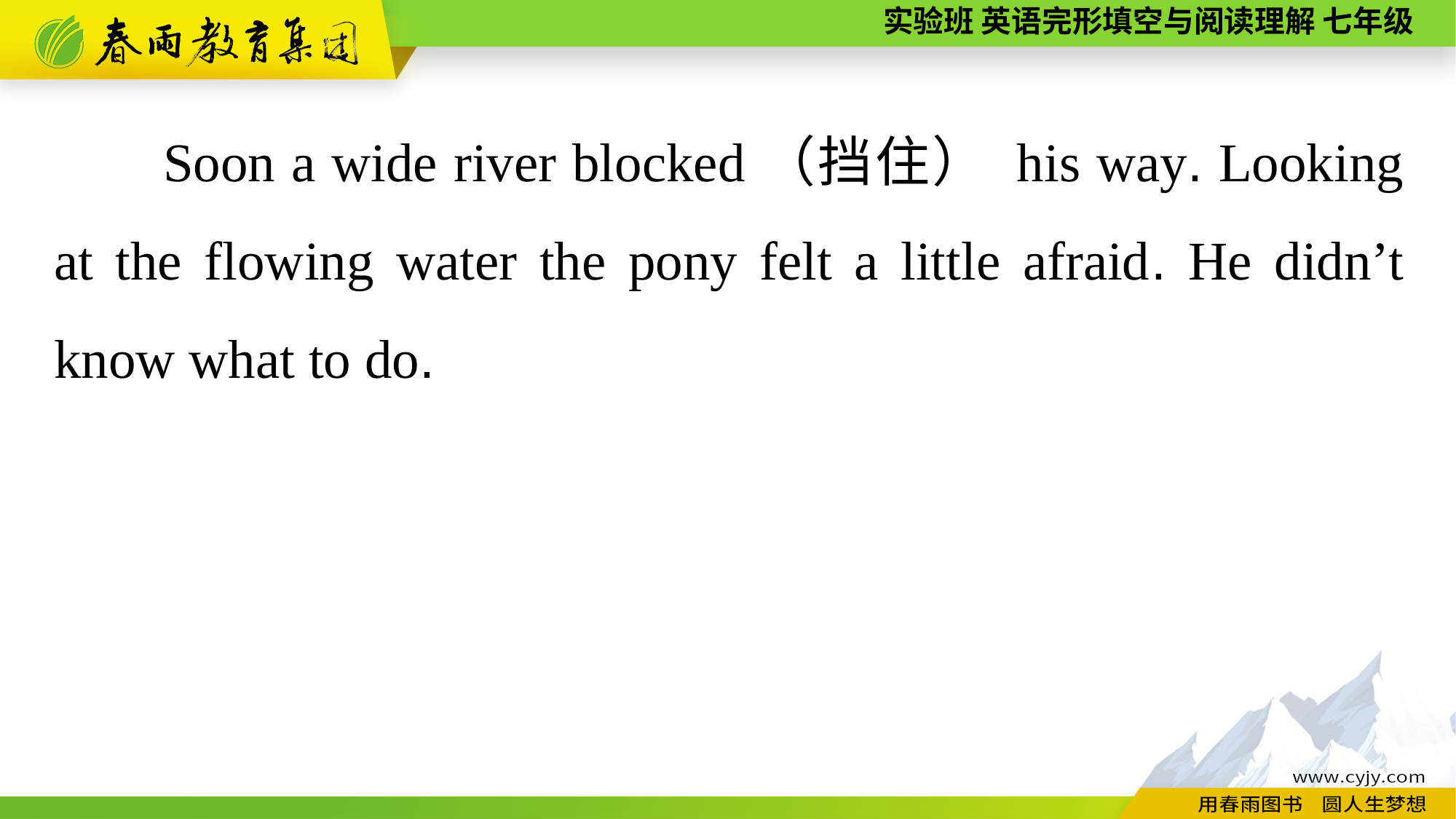

Soon a wide river blocked（挡住） his way. Looking at the flowing water the pony felt a little afraid. He didn’t know what to do.